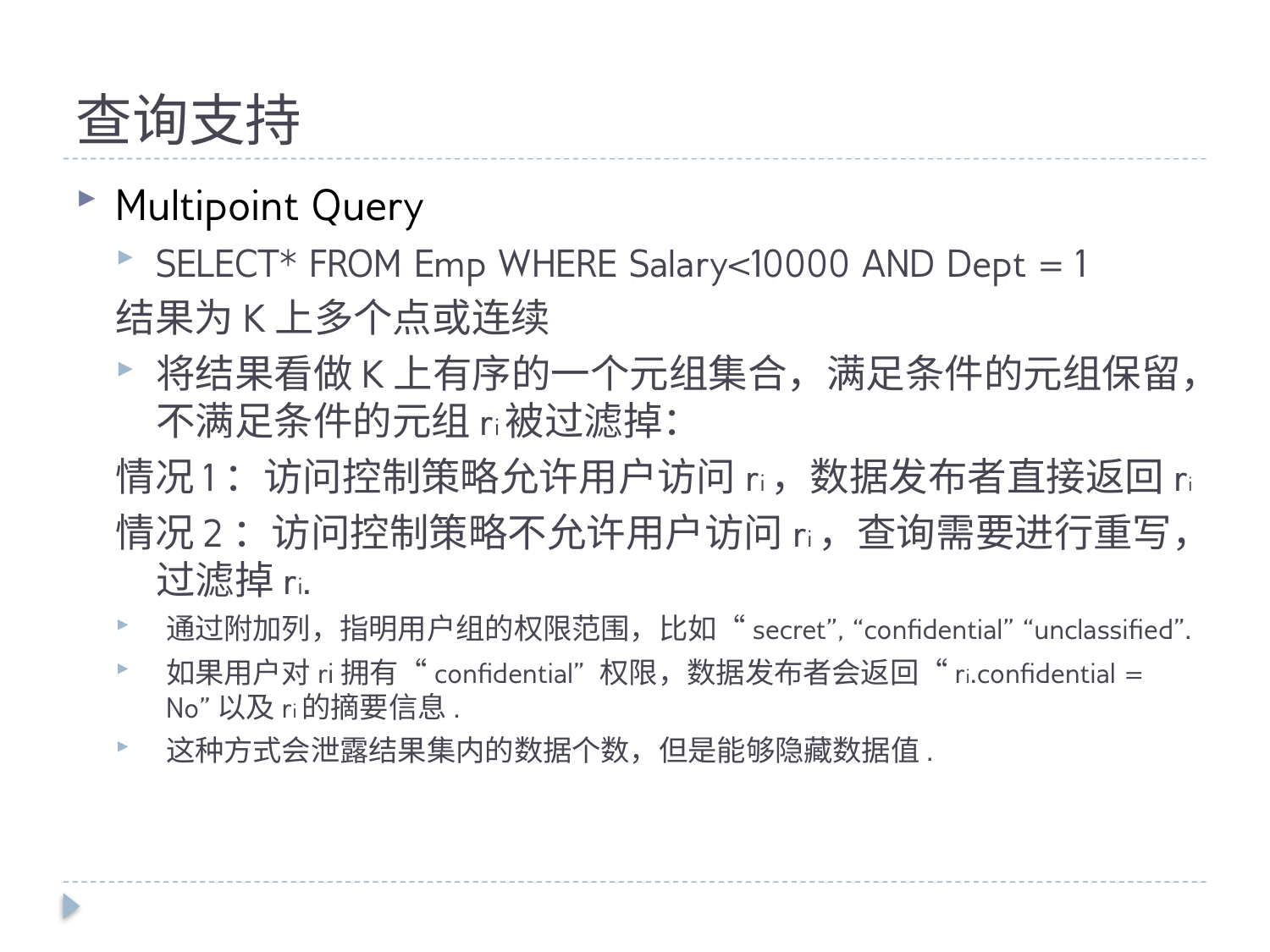

# 查询支持
Multipoint Query
SELECT* FROM Emp WHERE Salary<10000 AND Dept = 1
结果为K上多个点或连续
将结果看做K上有序的一个元组集合，满足条件的元组保留，不满足条件的元组ri被过滤掉：
情况1：访问控制策略允许用户访问ri，数据发布者直接返回ri
情况2：访问控制策略不允许用户访问ri，查询需要进行重写，过滤掉ri.
通过附加列，指明用户组的权限范围，比如“secret”, “confidential” “unclassified”.
如果用户对ri拥有“confidential” 权限，数据发布者会返回“ri.confidential = No”以及ri的摘要信息.
这种方式会泄露结果集内的数据个数，但是能够隐藏数据值.